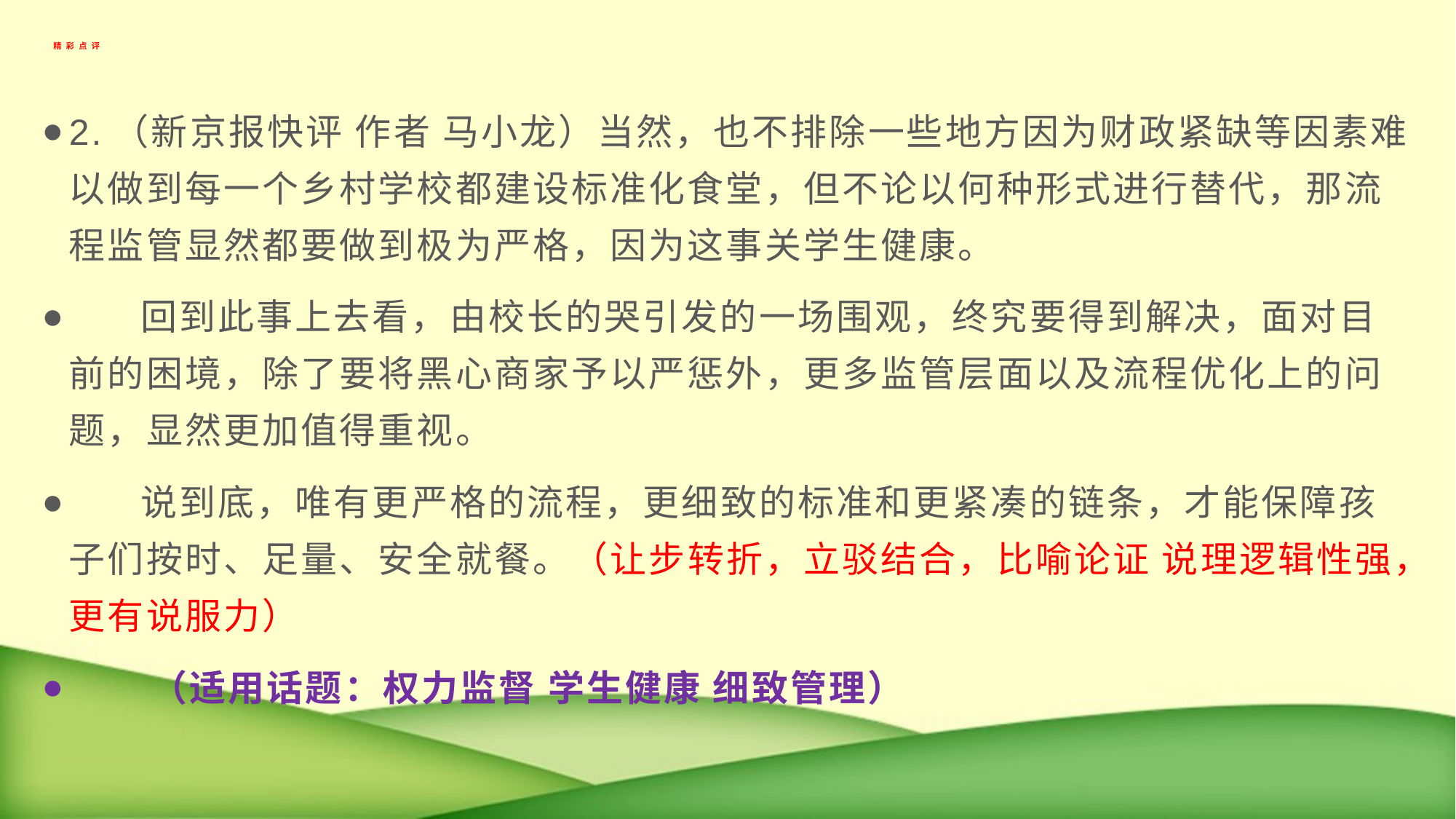

# 精彩点评

2.（新京报快评 作者 马小龙）当然，也不排除一些地方因为财政紧缺等因素难以做到每一个乡村学校都建设标准化食堂，但不论以何种形式进行替代，那流程监管显然都要做到极为严格，因为这事关学生健康。
      回到此事上去看，由校长的哭引发的一场围观，终究要得到解决，面对目前的困境，除了要将黑心商家予以严惩外，更多监管层面以及流程优化上的问题，显然更加值得重视。
      说到底，唯有更严格的流程，更细致的标准和更紧凑的链条，才能保障孩子们按时、足量、安全就餐。（让步转折，立驳结合，比喻论证 说理逻辑性强，更有说服力）
       （适用话题：权力监督 学生健康 细致管理）